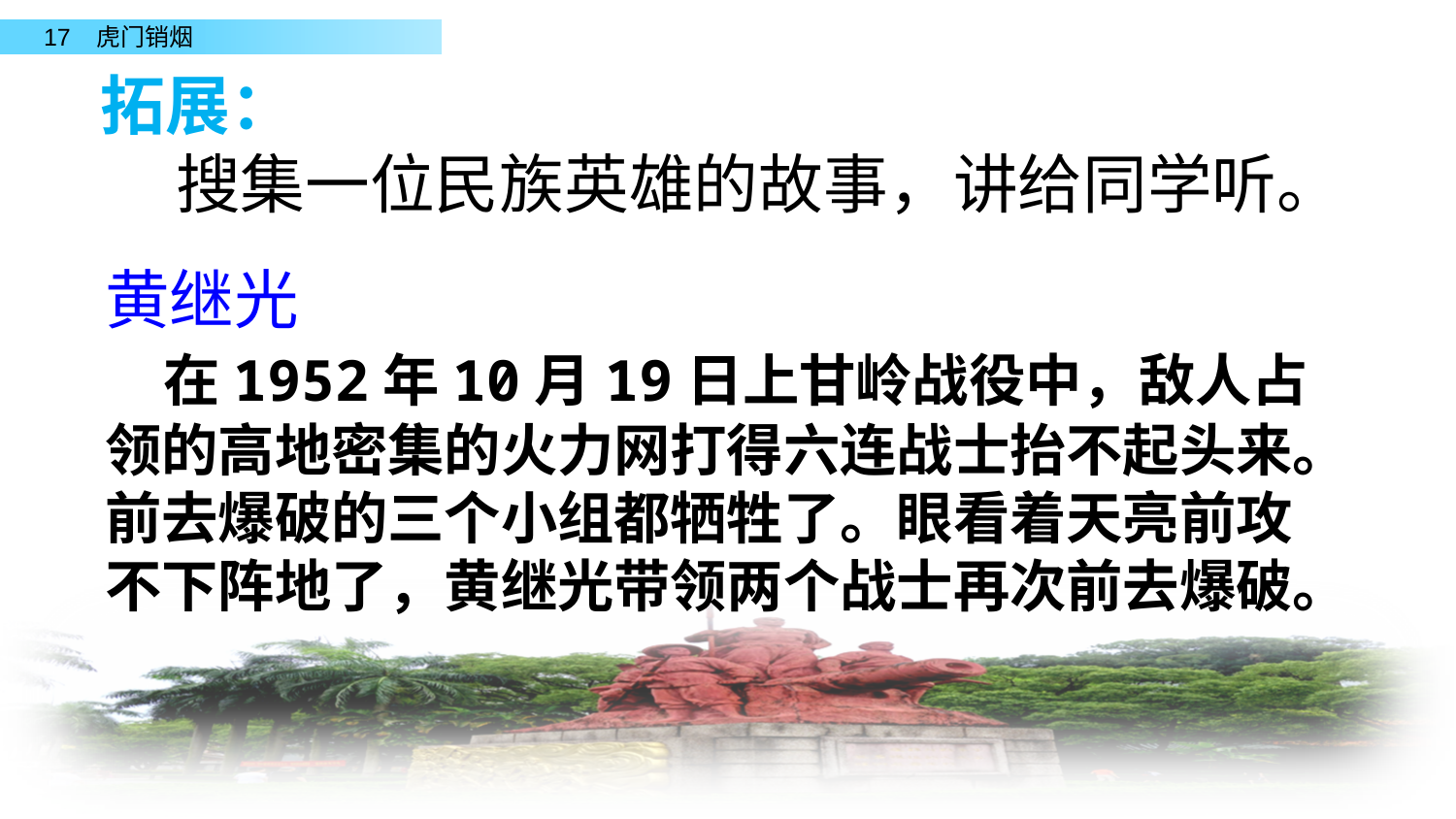

拓展：
   搜集一位民族英雄的故事，讲给同学听。
黄继光
    在1952年10月19日上甘岭战役中，敌人占领的高地密集的火力网打得六连战士抬不起头来。前去爆破的三个小组都牺牲了。眼看着天亮前攻不下阵地了，黄继光带领两个战士再次前去爆破。